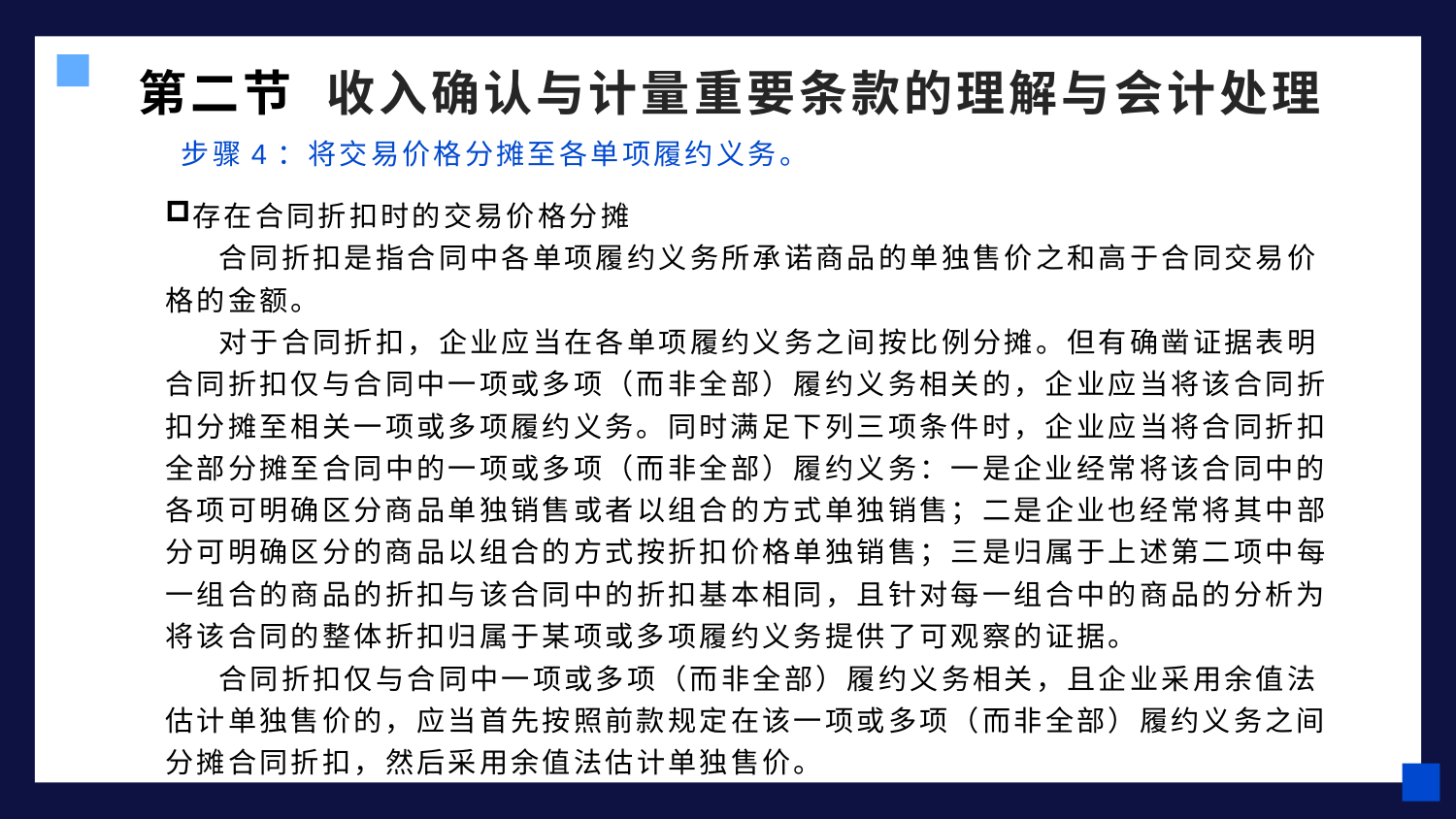

第二节  收入确认与计量重要条款的理解与会计处理
 步骤4：将交易价格分摊至各单项履约义务。
存在合同折扣时的交易价格分摊
     合同折扣是指合同中各单项履约义务所承诺商品的单独售价之和高于合同交易价格的金额。
     对于合同折扣，企业应当在各单项履约义务之间按比例分摊。但有确凿证据表明合同折扣仅与合同中一项或多项（而非全部）履约义务相关的，企业应当将该合同折扣分摊至相关一项或多项履约义务。同时满足下列三项条件时，企业应当将合同折扣全部分摊至合同中的一项或多项（而非全部）履约义务：一是企业经常将该合同中的各项可明确区分商品单独销售或者以组合的方式单独销售；二是企业也经常将其中部分可明确区分的商品以组合的方式按折扣价格单独销售；三是归属于上述第二项中每一组合的商品的折扣与该合同中的折扣基本相同，且针对每一组合中的商品的分析为将该合同的整体折扣归属于某项或多项履约义务提供了可观察的证据。
     合同折扣仅与合同中一项或多项（而非全部）履约义务相关，且企业采用余值法估计单独售价的，应当首先按照前款规定在该一项或多项（而非全部）履约义务之间分摊合同折扣，然后采用余值法估计单独售价。